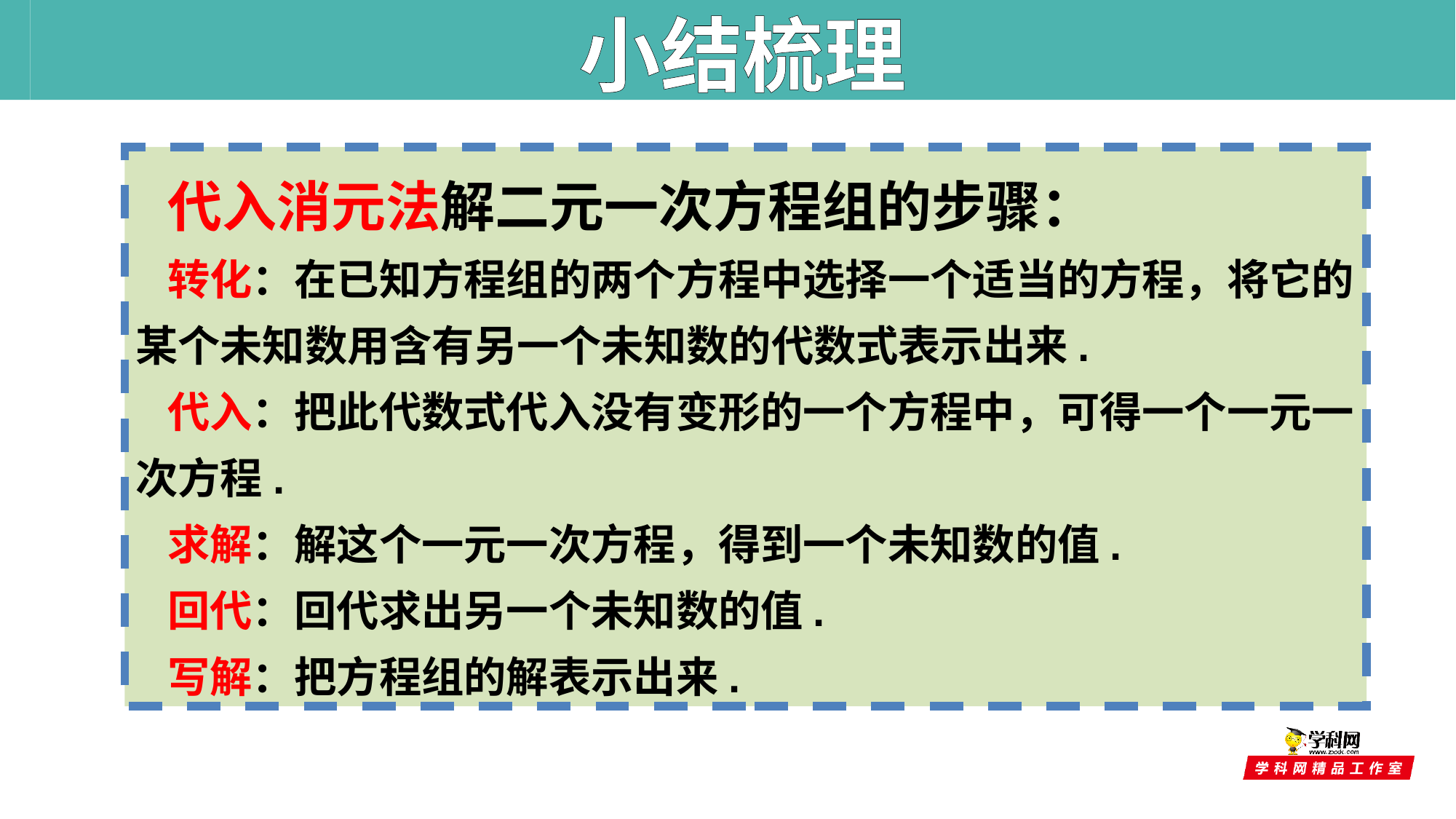

小结梳理
代入消元法解二元一次方程组的步骤：
转化：在已知方程组的两个方程中选择一个适当的方程，将它的某个未知数用含有另一个未知数的代数式表示出来.
代入：把此代数式代入没有变形的一个方程中，可得一个一元一次方程.
求解：解这个一元一次方程，得到一个未知数的值.
回代：回代求出另一个未知数的值.
写解：把方程组的解表示出来.